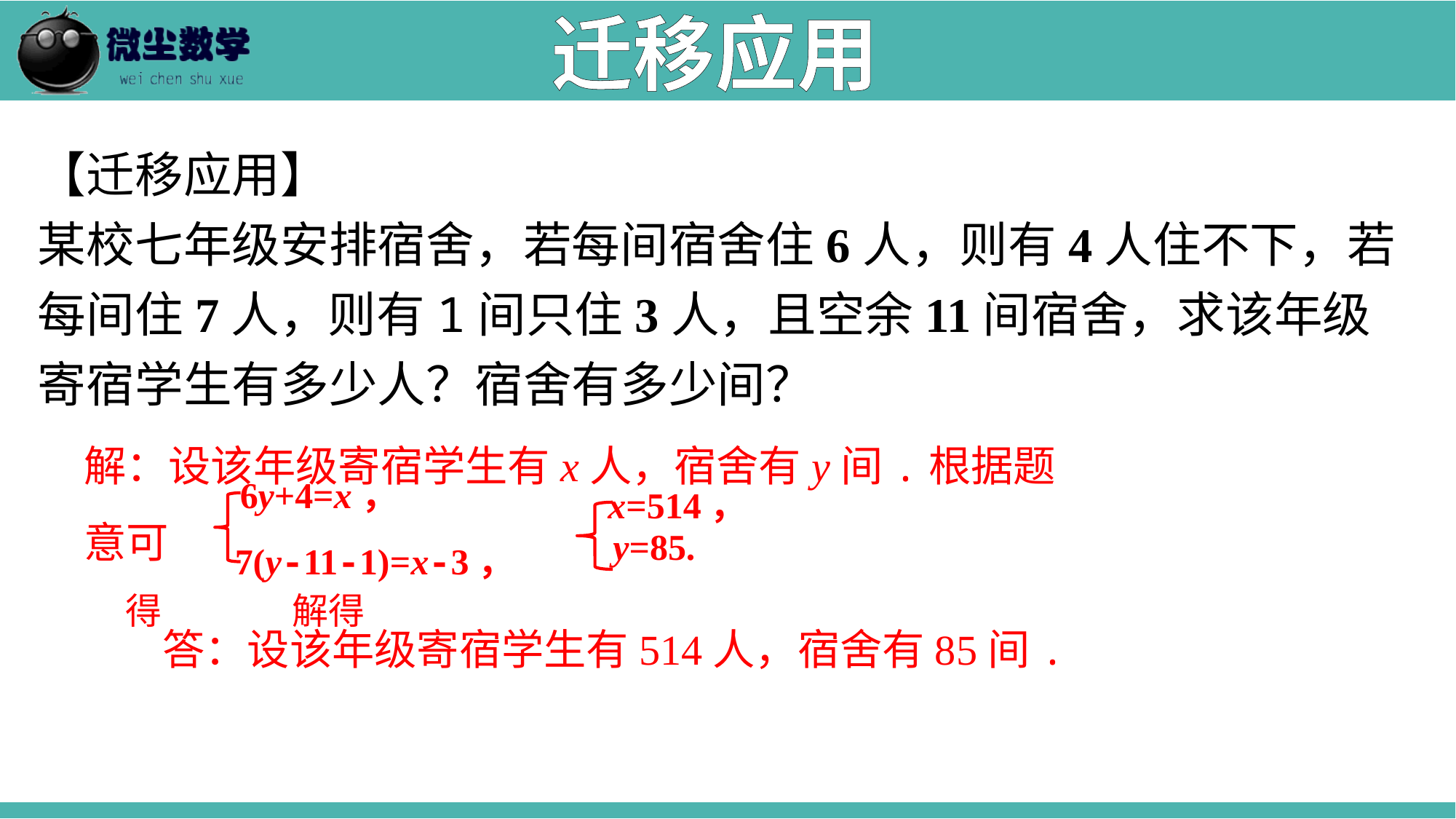

迁移应用
【迁移应用】
某校七年级安排宿舍，若每间宿舍住6人，则有4人住不下，若每间住7人，则有1间只住3人，且空余11间宿舍，求该年级寄宿学生有多少人？宿舍有多少间？

解：设该年级寄宿学生有x人，宿舍有y间.根据题意可
    得                解得
6y+4=x，

7(y-11-1)=x-3，
x=514，

y=85.
答：设该年级寄宿学生有514人，宿舍有85间.